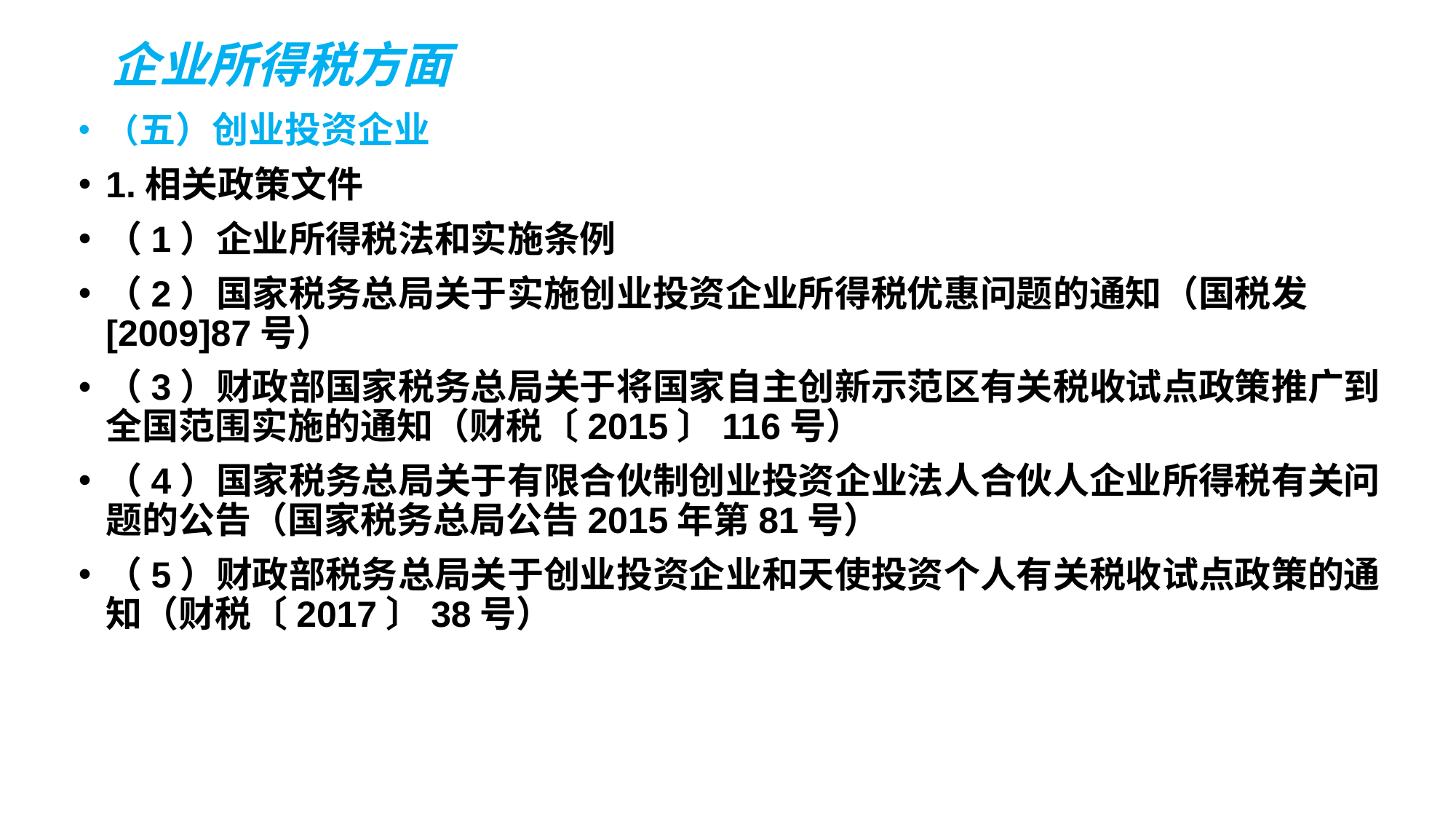

# 企业所得税方面
（五）创业投资企业
1.相关政策文件
（1）企业所得税法和实施条例
（2）国家税务总局关于实施创业投资企业所得税优惠问题的通知（国税发[2009]87号）
（3）财政部国家税务总局关于将国家自主创新示范区有关税收试点政策推广到全国范围实施的通知（财税〔2015〕116号）
（4）国家税务总局关于有限合伙制创业投资企业法人合伙人企业所得税有关问题的公告（国家税务总局公告2015年第81号）
（5）财政部税务总局关于创业投资企业和天使投资个人有关税收试点政策的通知（财税〔2017〕38号）